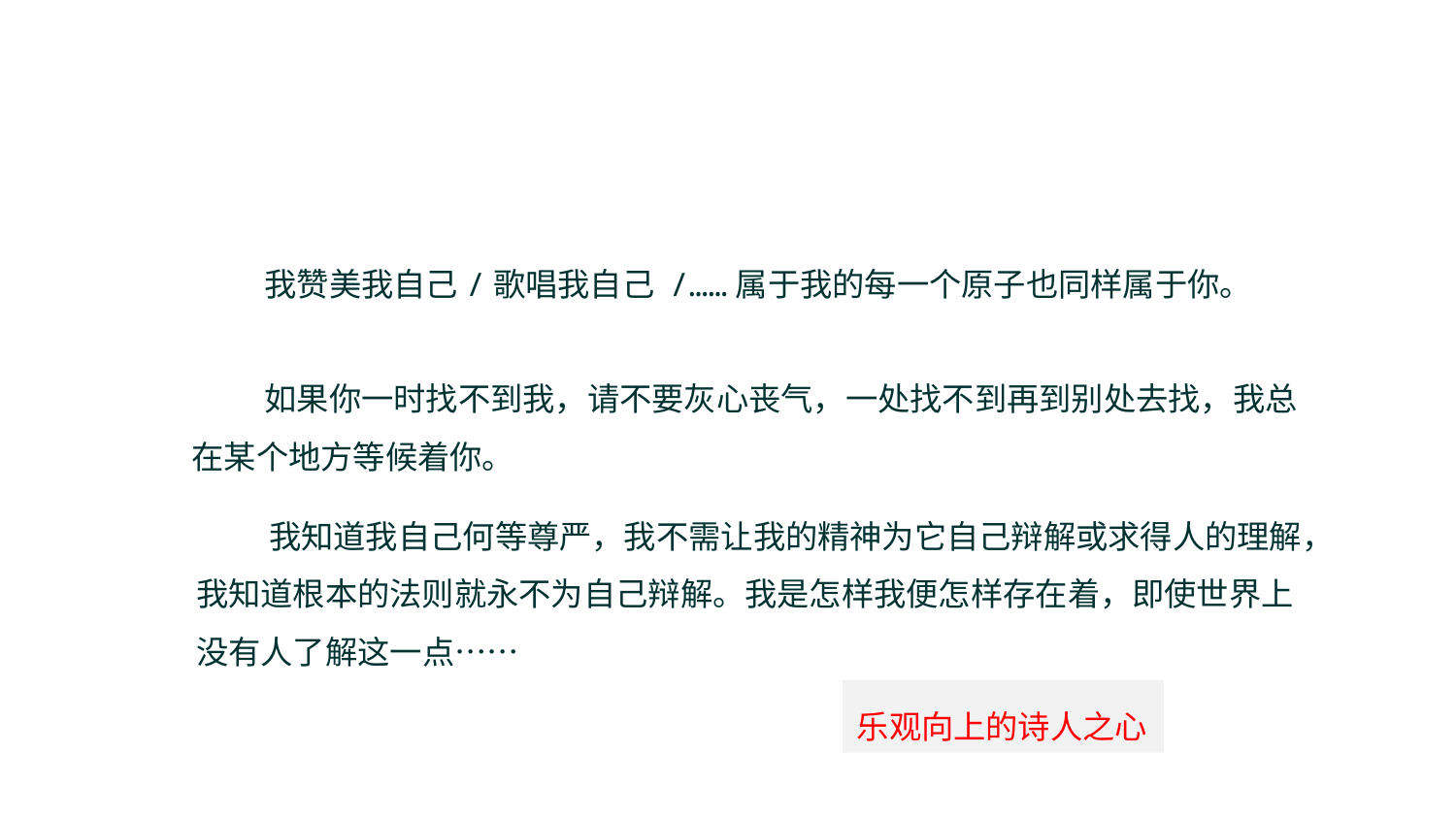

拓展延伸
我赞美我自己/歌唱我自己 /……属于我的每一个原子也同样属于你。
如果你一时找不到我，请不要灰心丧气，一处找不到再到别处去找，我总在某个地方等候着你。
我知道我自己何等尊严，我不需让我的精神为它自己辩解或求得人的理解，我知道根本的法则就永不为自己辩解。我是怎样我便怎样存在着，即使世界上没有人了解这一点……
乐观向上的诗人之心